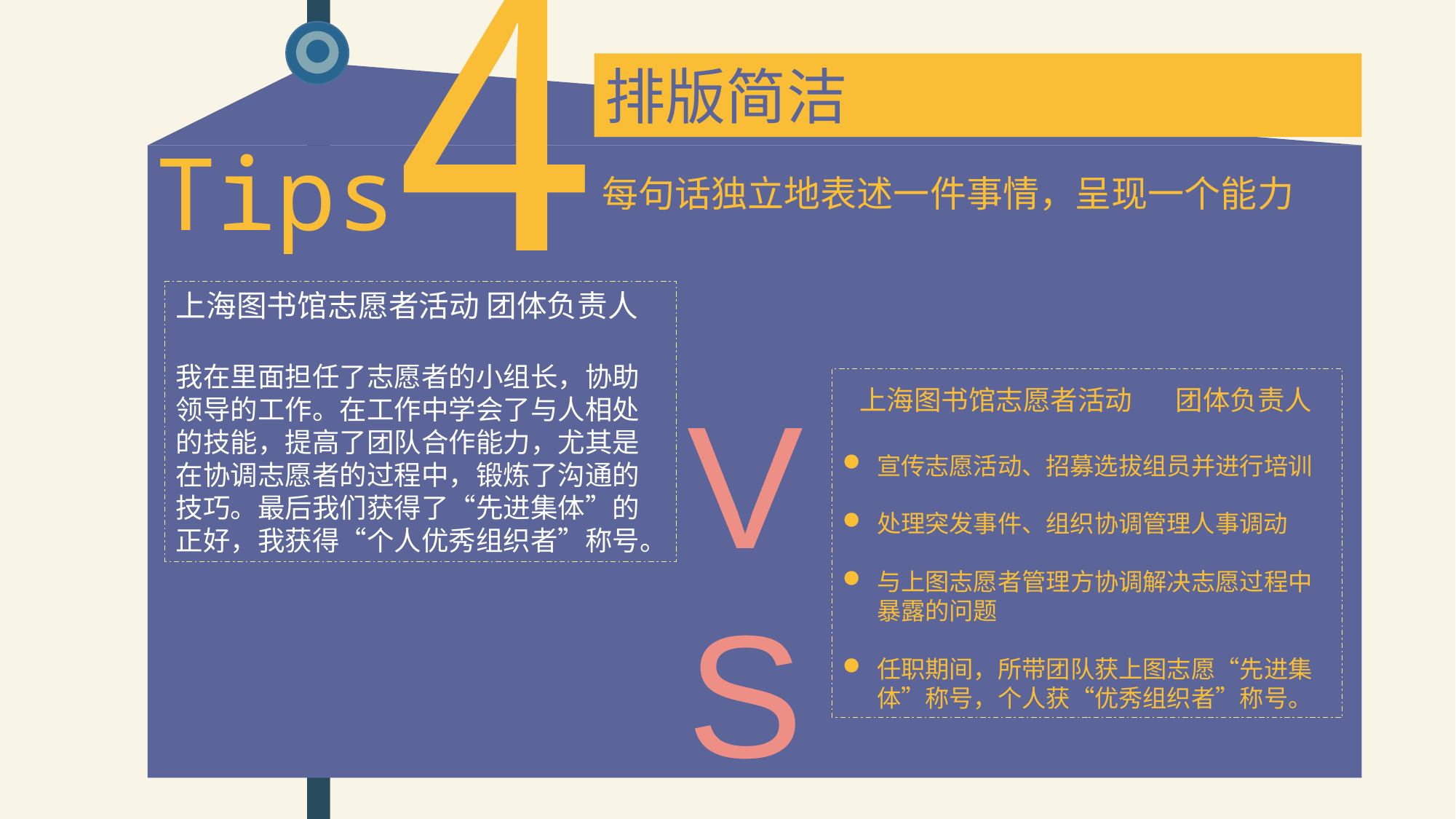

4

排版简洁

Tips
每句话独立地表述一件事情，呈现一个能力
上海图书馆志愿者活动 团体负责人

我在里面担任了志愿者的小组长，协助领导的工作。在工作中学会了与人相处的技能，提高了团队合作能力，尤其是在协调志愿者的过程中，锻炼了沟通的技巧。最后我们获得了“先进集体”的正好，我获得“个人优秀组织者”称号。
VS
 上海图书馆志愿者活动       团体负责人

宣传志愿活动、招募选拔组员并进行培训

处理突发事件、组织协调管理人事调动

与上图志愿者管理方协调解决志愿过程中暴露的问题

任职期间，所带团队获上图志愿“先进集体”称号，个人获“优秀组织者”称号。